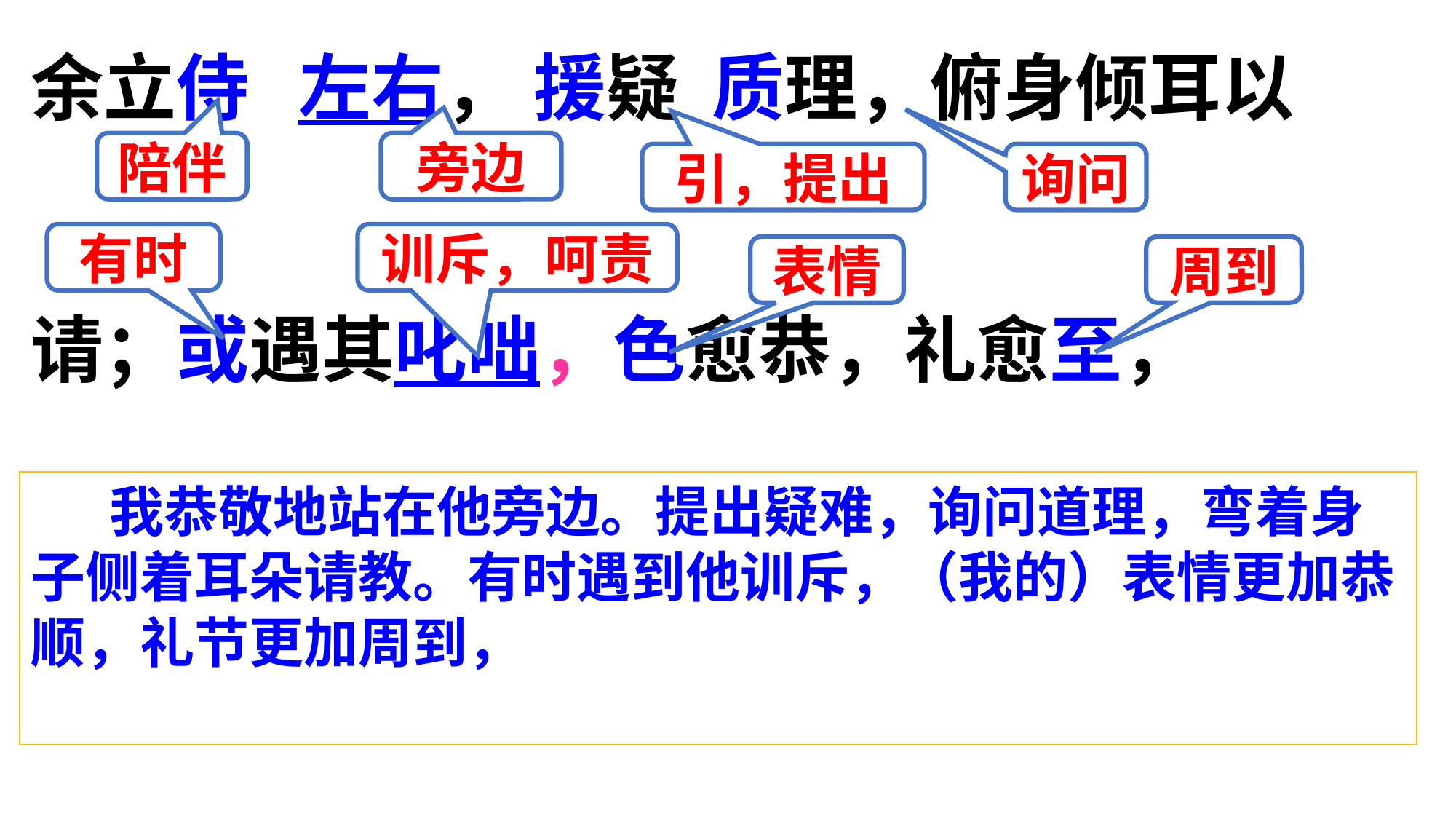

余立侍   左右， 援疑  质理，俯身倾耳以

请；或遇其叱咄，色愈恭，礼愈至，
陪伴
旁边
引，提出
询问
有时
训斥，呵责
表情
周到
       我恭敬地站在他旁边。提出疑难，询问道理，弯着身子侧着耳朵请教。有时遇到他训斥，（我的）表情更加恭顺，礼节更加周到，